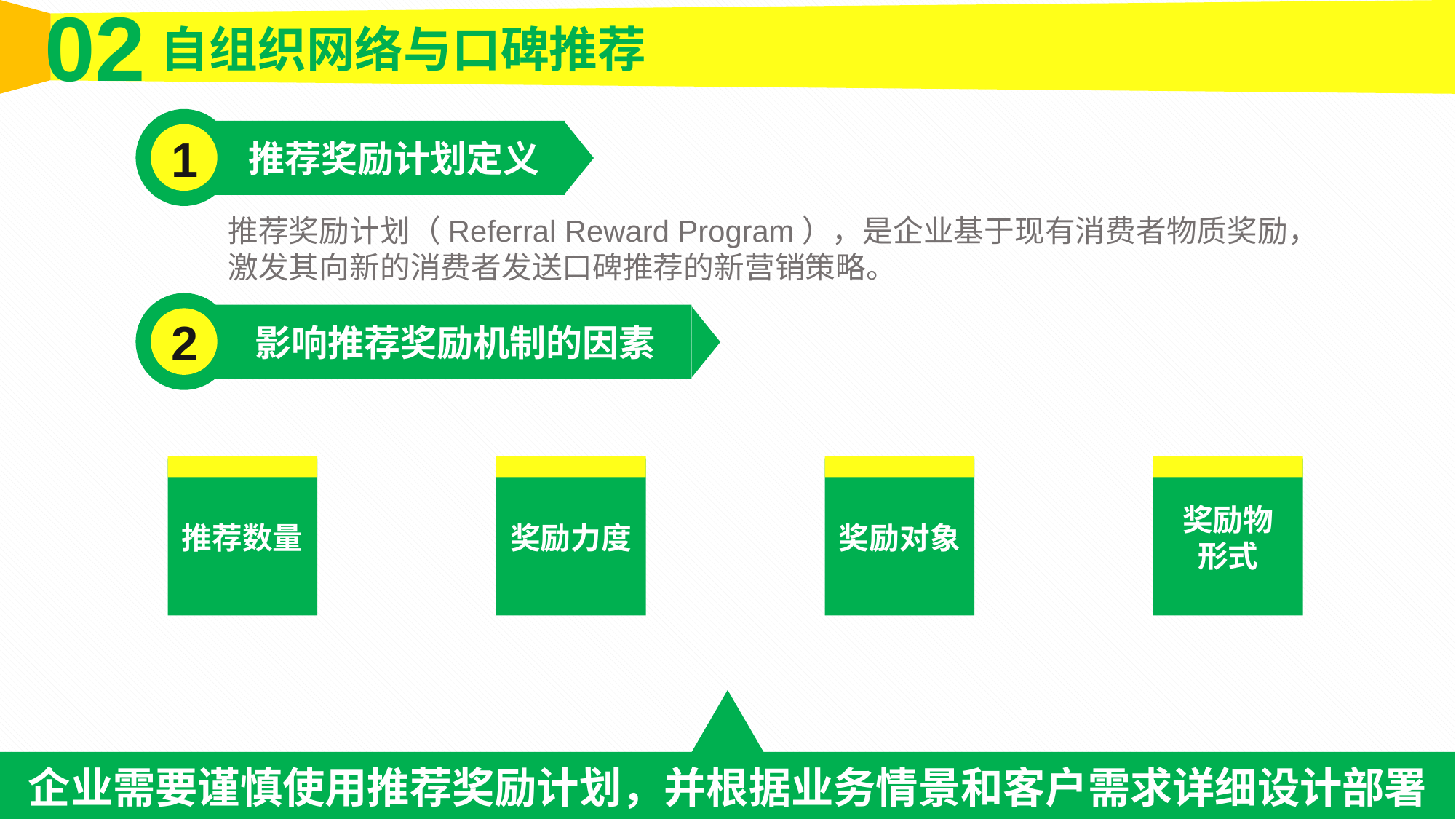

02
自组织网络与口碑推荐

1
推荐奖励计划定义

推荐奖励计划（Referral Reward Program），是企业基于现有消费者物质奖励，激发其向新的消费者发送口碑推荐的新营销策略。

2
影响推荐奖励机制的因素

推荐数量

奖励力度

奖励对象

奖励物
形式

企业需要谨慎使用推荐奖励计划，并根据业务情景和客户需求详细设计部署